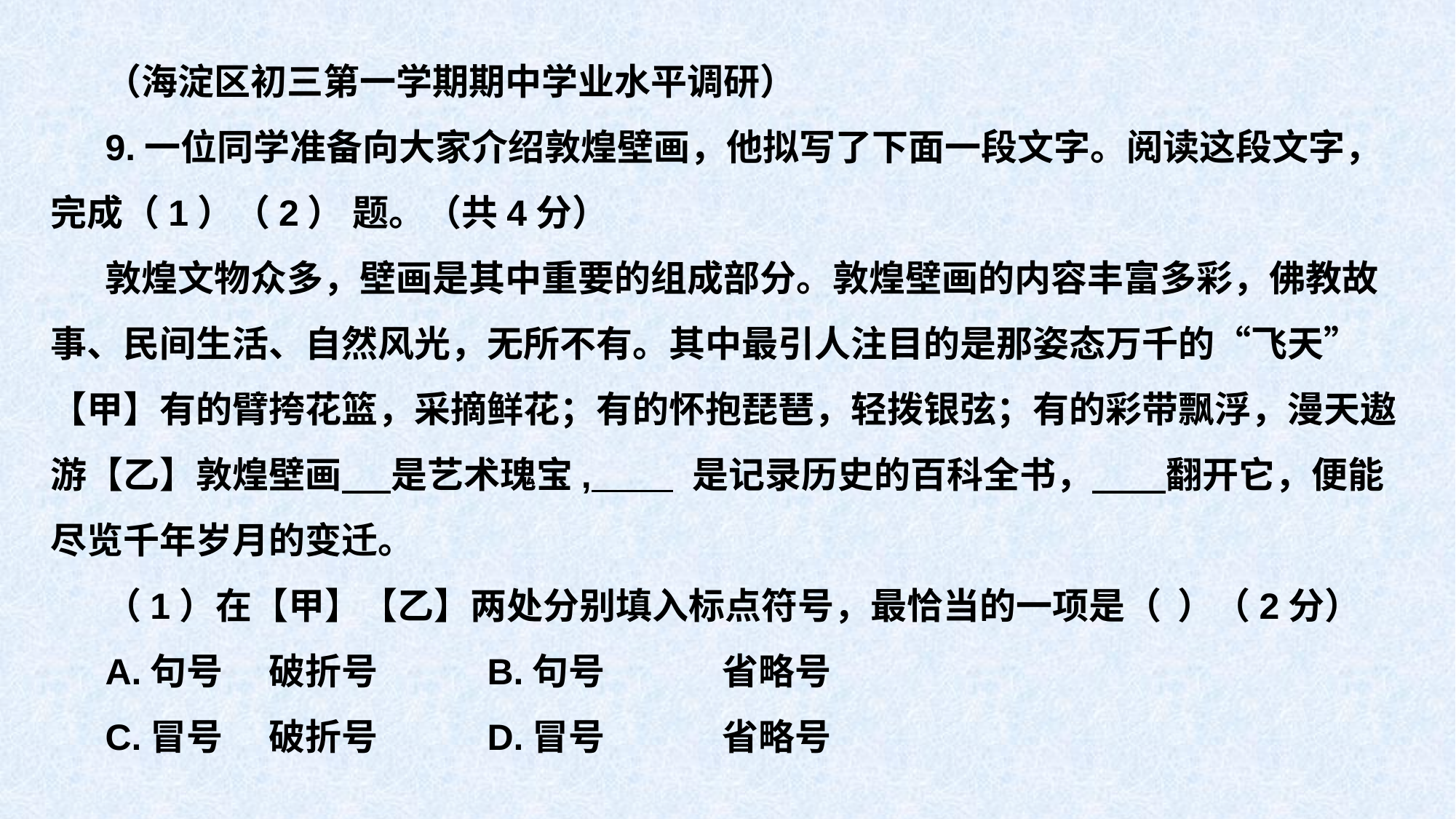

（海淀区初三第一学期期中学业水平调研）
9.一位同学准备向大家介绍敦煌壁画，他拟写了下面一段文字。阅读这段文字，完成（1）（2） 题。（共4分）
敦煌文物众多，壁画是其中重要的组成部分。敦煌壁画的内容丰富多彩，佛教故事、民间生活、自然风光，无所不有。其中最引人注目的是那姿态万千的“飞天”【甲】有的臂挎花篮，采摘鲜花；有的怀抱琵琶，轻拨银弦；有的彩带飘浮，漫天遨游【乙】敦煌壁画      是艺术瑰宝,         是记录历史的百科全书，         翻开它，便能尽览千年岁月的变迁。
（1）在【甲】【乙】两处分别填入标点符号，最恰当的一项是（  ）（2分）
A.句号	破折号	B.句号	  省略号
C.冒号	破折号	D.冒号	  省略号